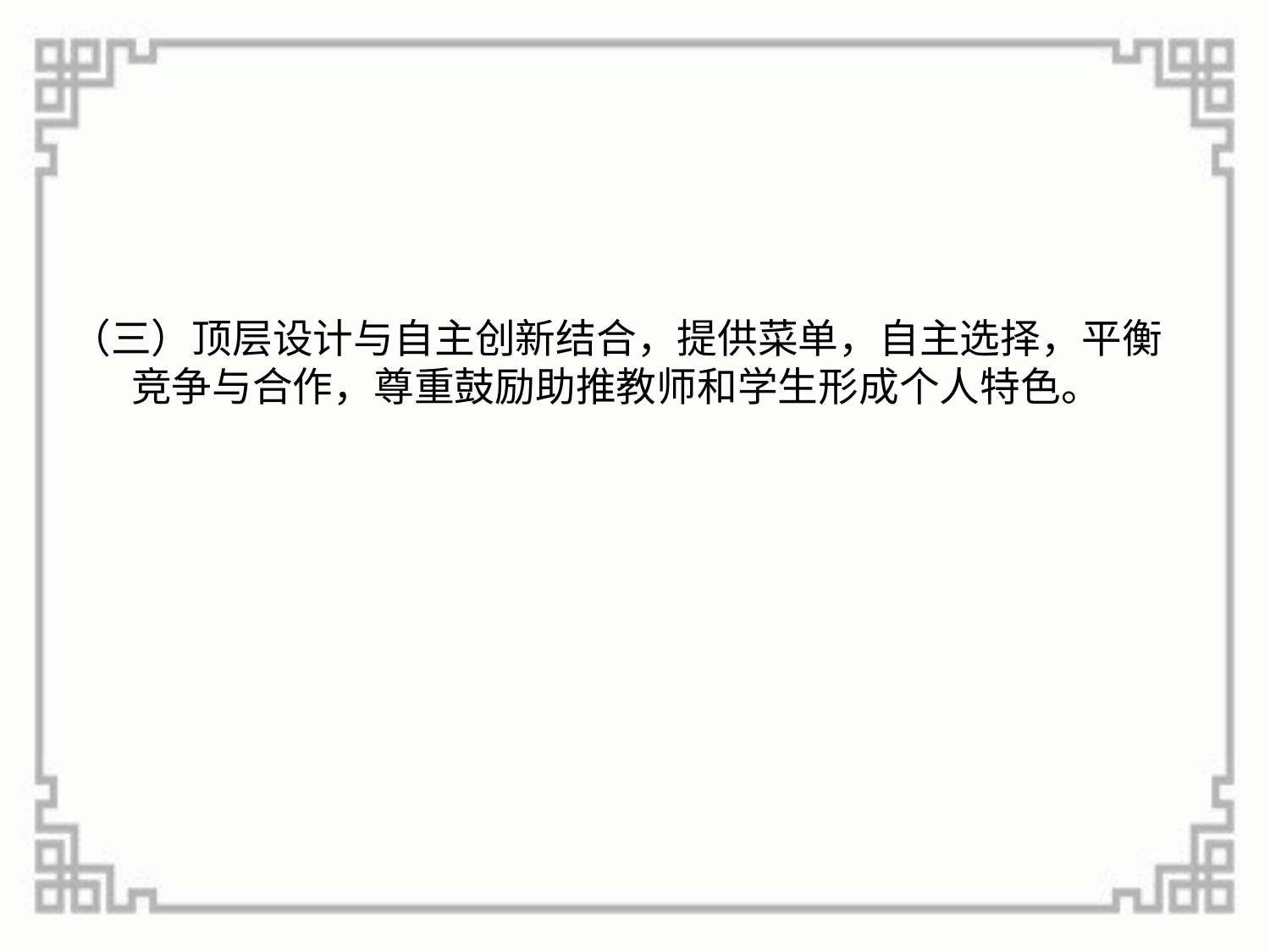

# （三）顶层设计与自主创新结合，提供菜单，自主选择，平衡竞争与合作，尊重鼓励助推教师和学生形成个人特色。